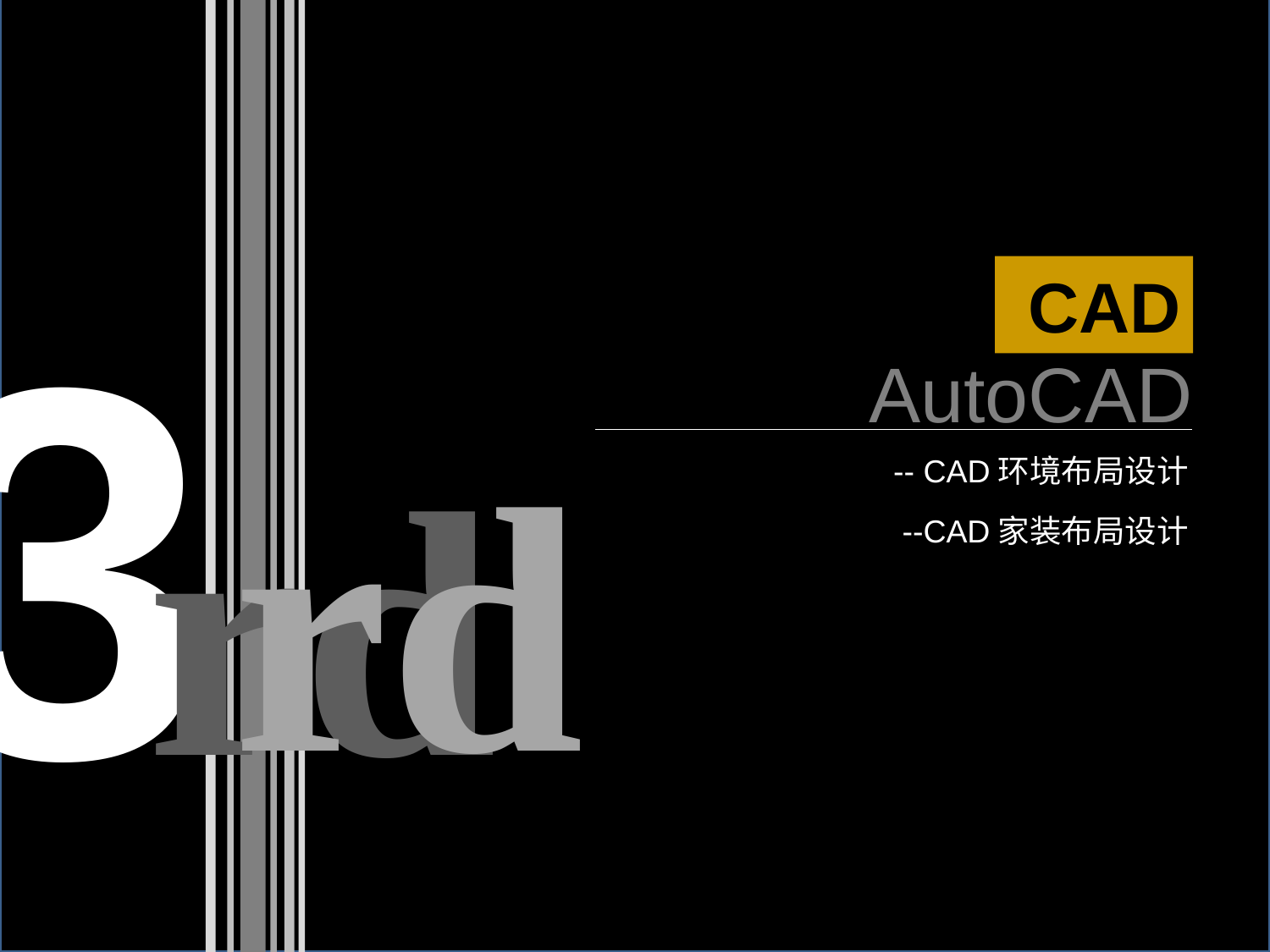

3
CAD
AutoCAD
rd
rd
-- CAD环境布局设计
--CAD家装布局设计